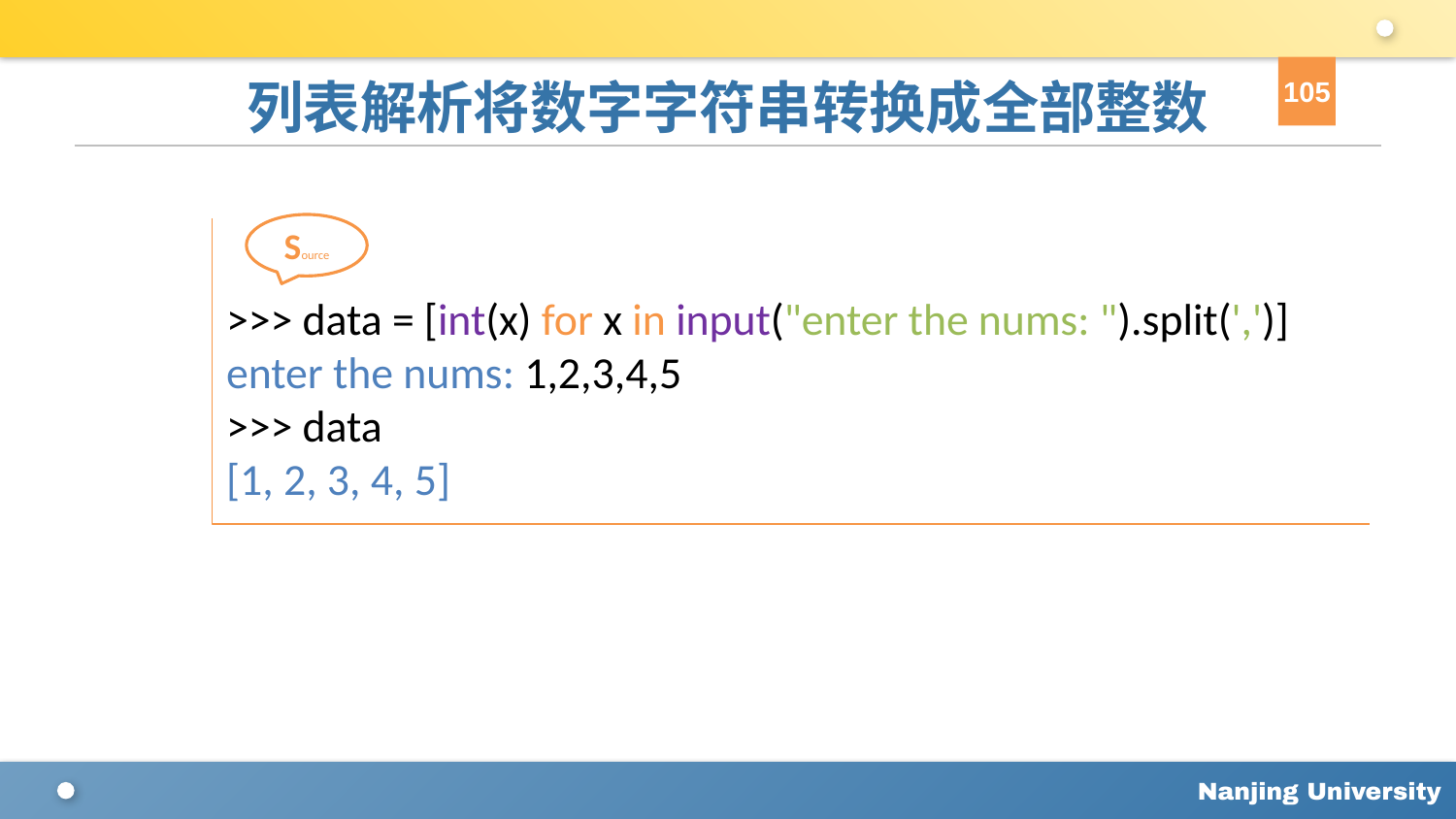

105
# 列表解析将数字字符串转换成全部整数
Source

>>> data = [int(x) for x in input("enter the nums: ").split(',')]
enter the nums: 1,2,3,4,5
>>> data
[1, 2, 3, 4, 5]